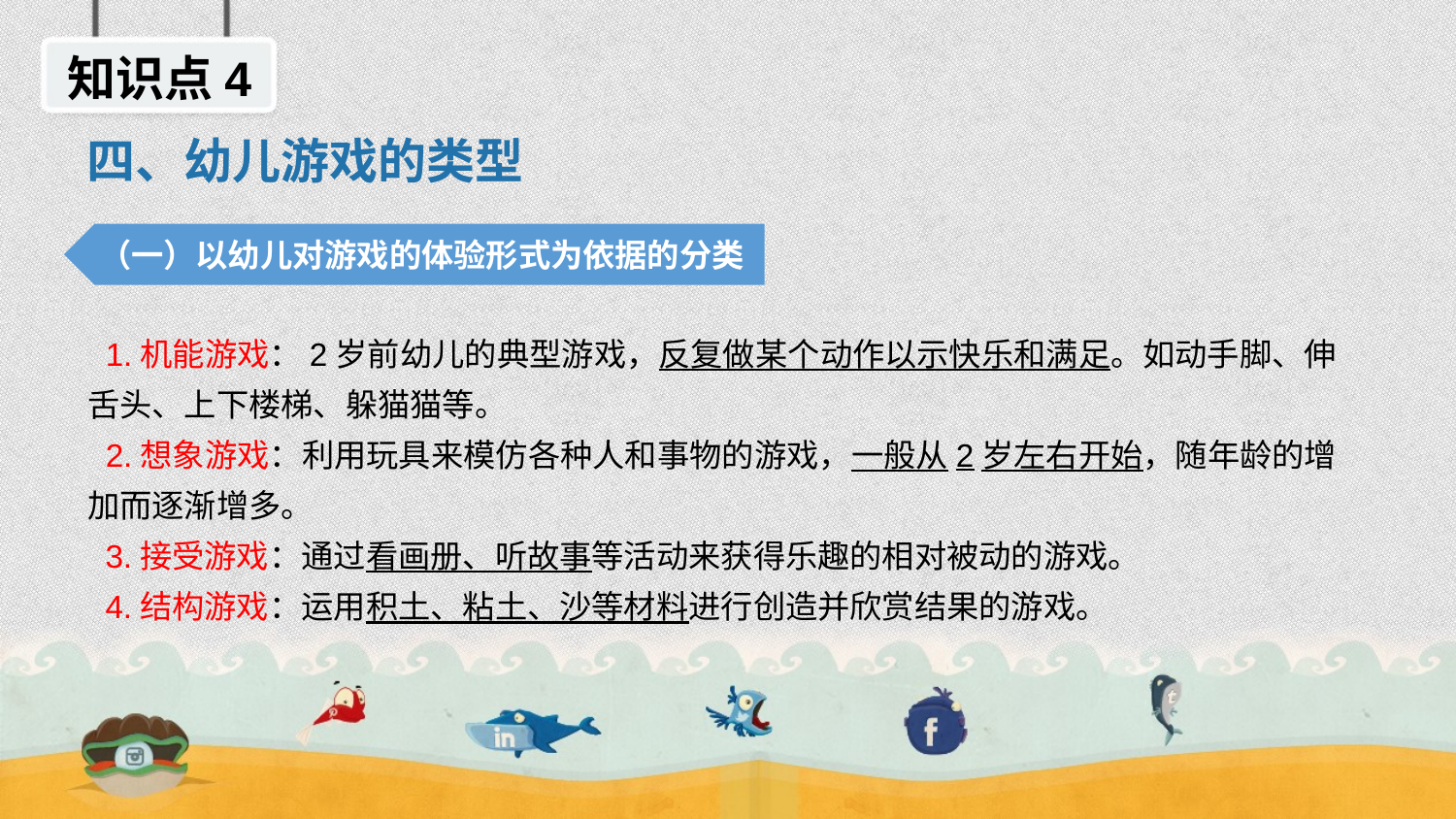

知识点4
四、幼儿游戏的类型
（一）以幼儿对游戏的体验形式为依据的分类
  1.机能游戏：2岁前幼儿的典型游戏，反复做某个动作以示快乐和满足。如动手脚、伸舌头、上下楼梯、躲猫猫等。
  2.想象游戏：利用玩具来模仿各种人和事物的游戏，一般从2岁左右开始，随年龄的增加而逐渐增多。
  3.接受游戏：通过看画册、听故事等活动来获得乐趣的相对被动的游戏。
  4.结构游戏：运用积土、粘土、沙等材料进行创造并欣赏结果的游戏。